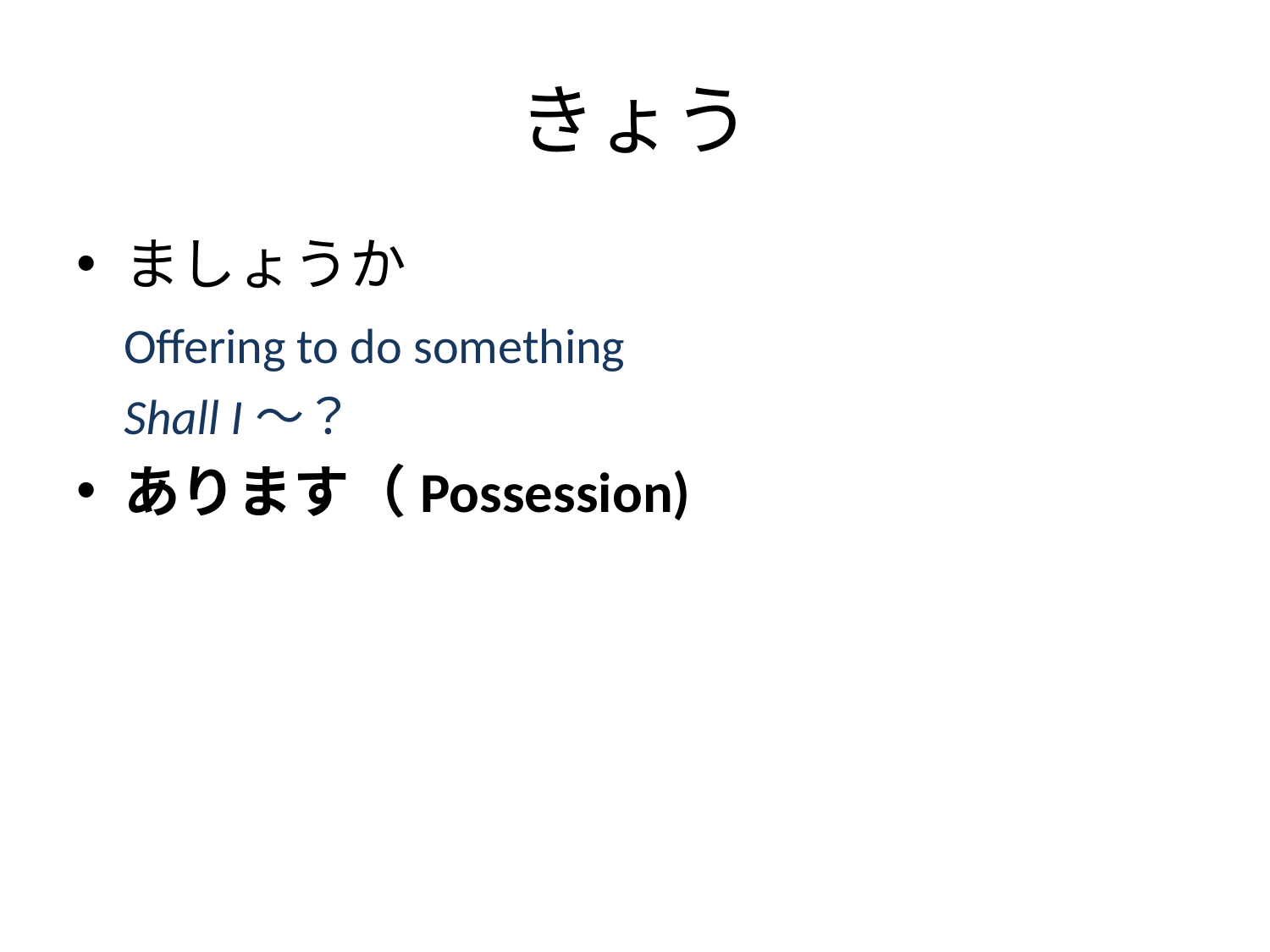

# きょう
ましょうか
	Offering to do something
	Shall I～？
あります（Possession)